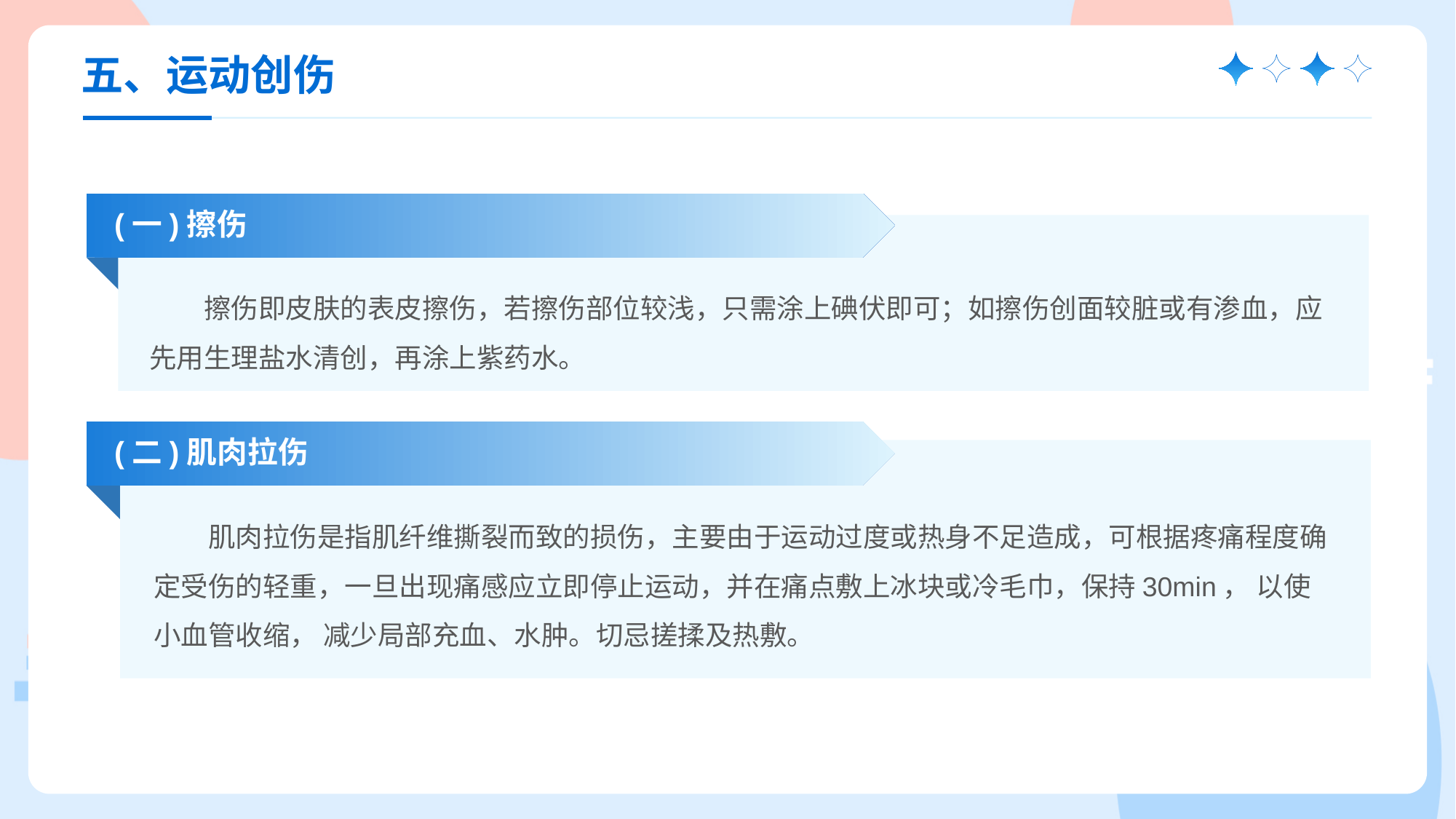

五、运动创伤
(一)擦伤

擦伤即皮肤的表皮擦伤，若擦伤部位较浅，只需涂上碘伏即可；如擦伤创面较脏或有渗血，应先用生理盐水清创，再涂上紫药水。
(二)肌肉拉伤

肌肉拉伤是指肌纤维撕裂而致的损伤，主要由于运动过度或热身不足造成，可根据疼痛程度确定受伤的轻重，一旦出现痛感应立即停止运动，并在痛点敷上冰块或冷毛巾，保持30min， 以使小血管收缩， 减少局部充血、水肿。切忌搓揉及热敷。